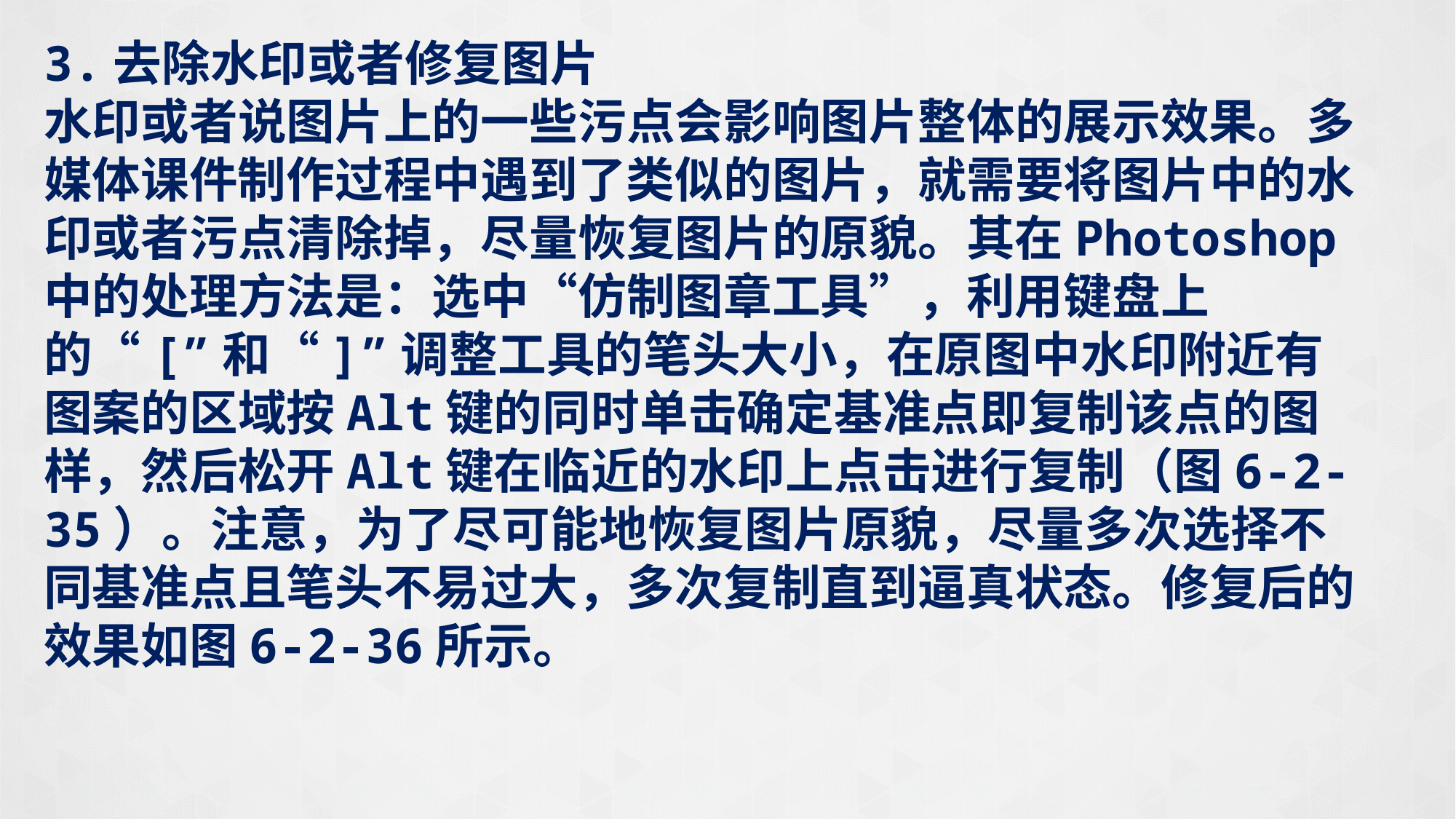

3.去除水印或者修复图片
水印或者说图片上的一些污点会影响图片整体的展示效果。多媒体课件制作过程中遇到了类似的图片，就需要将图片中的水印或者污点清除掉，尽量恢复图片的原貌。其在Photoshop中的处理方法是：选中“仿制图章工具”，利用键盘上的“[”和“]”调整工具的笔头大小，在原图中水印附近有图案的区域按Alt键的同时单击确定基准点即复制该点的图样，然后松开Alt键在临近的水印上点击进行复制（图6-2-35）。注意，为了尽可能地恢复图片原貌，尽量多次选择不同基准点且笔头不易过大，多次复制直到逼真状态。修复后的效果如图6-2-36所示。